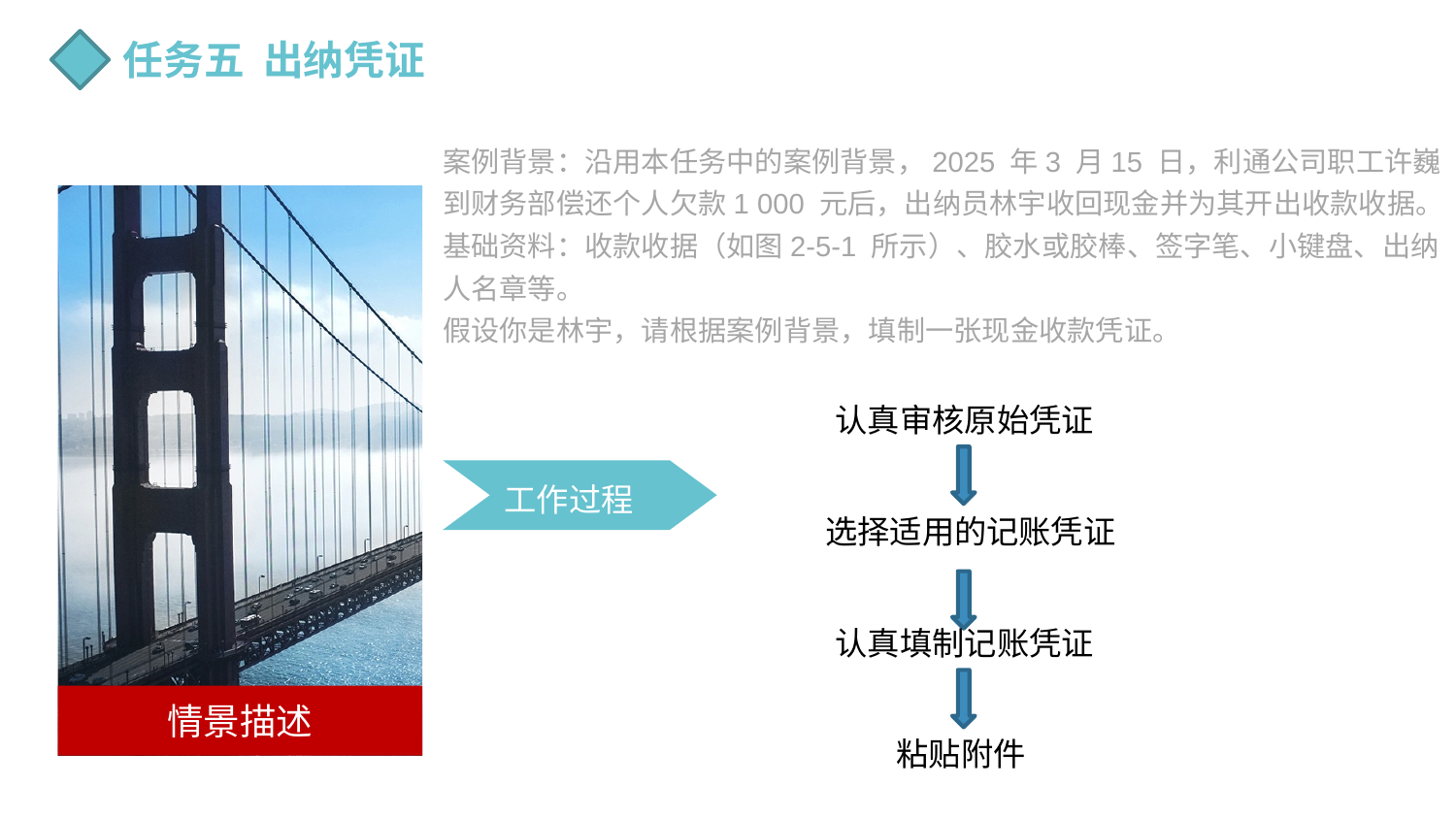

任务五  出纳凭证

案例背景：沿用本任务中的案例背景，2025 年3 月15 日，利通公司职工许巍到财务部偿还个人欠款1 000 元后，出纳员林宇收回现金并为其开出收款收据。
基础资料：收款收据（如图2-5-1 所示）、胶水或胶棒、签字笔、小键盘、出纳人名章等。
假设你是林宇，请根据案例背景，填制一张现金收款凭证。

情景描述
认真审核原始凭证

工作过程
选择适用的记账凭证

认真填制记账凭证

粘贴附件